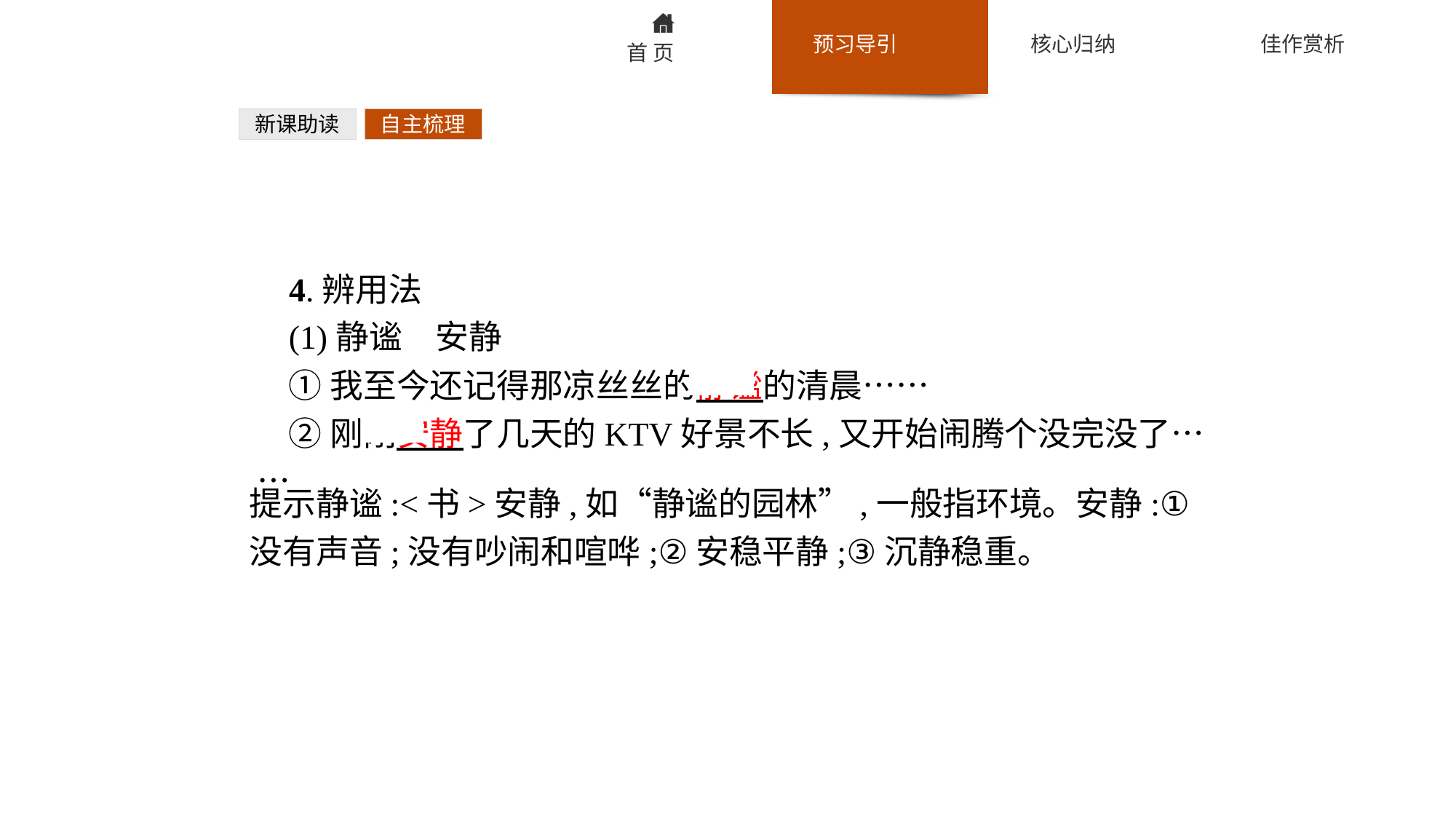

新课助读
自主梳理
4.辨用法
(1)静谧　安静
①我至今还记得那凉丝丝的静谧的清晨……
②刚刚安静了几天的KTV好景不长,又开始闹腾个没完没了……

提示静谧:<书>安静,如“静谧的园林”,一般指环境。安静:①没有声音;没有吵闹和喧哗;②安稳平静;③沉静稳重。